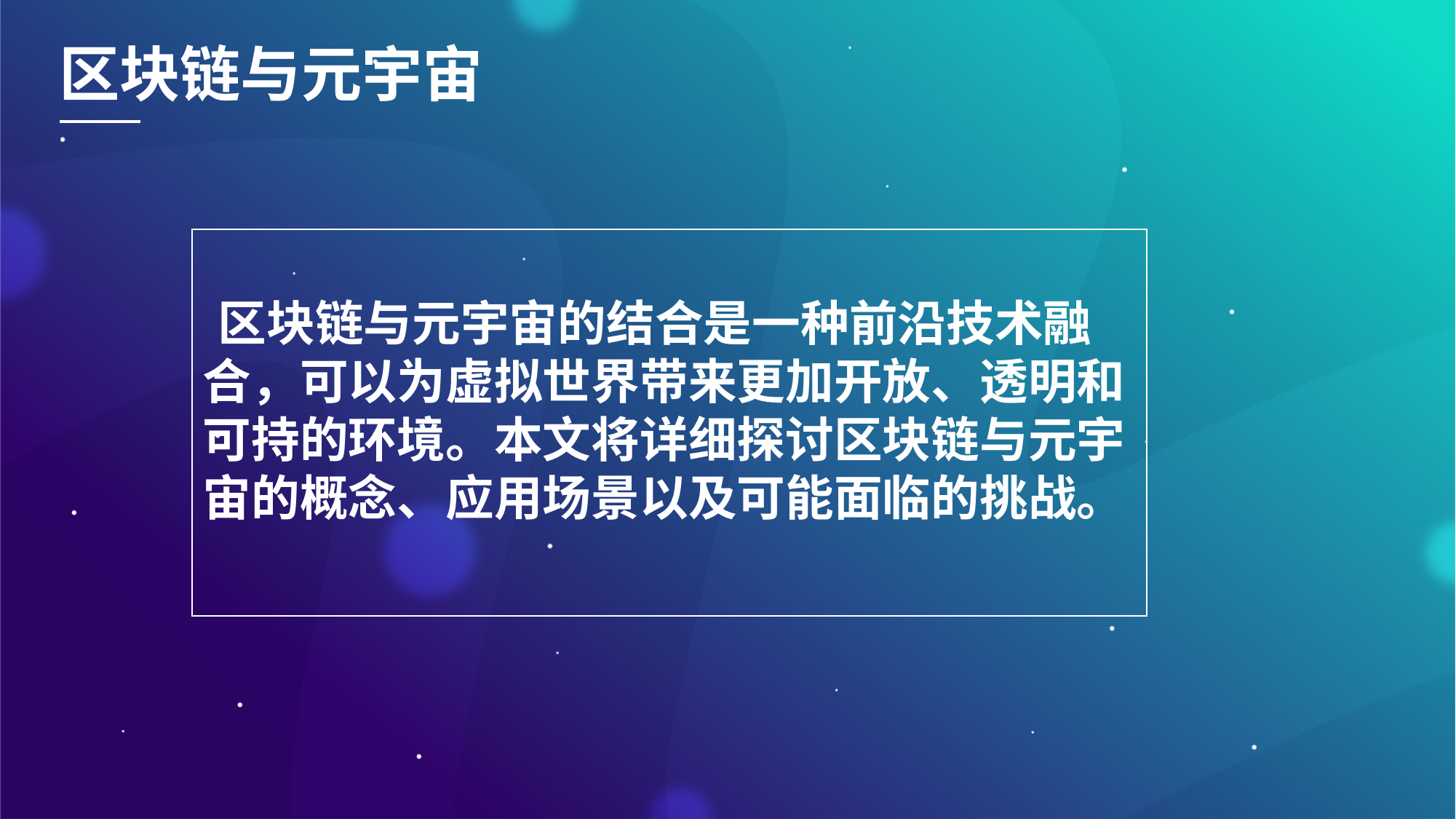

区块链与元宇宙

区块链与元宇宙的结合是一种前沿技术融合，可以为虚拟世界带来更加开放、透明和可持的环境。本文将详细探讨区块链与元宇宙的概念、应用场景以及可能面临的挑战。